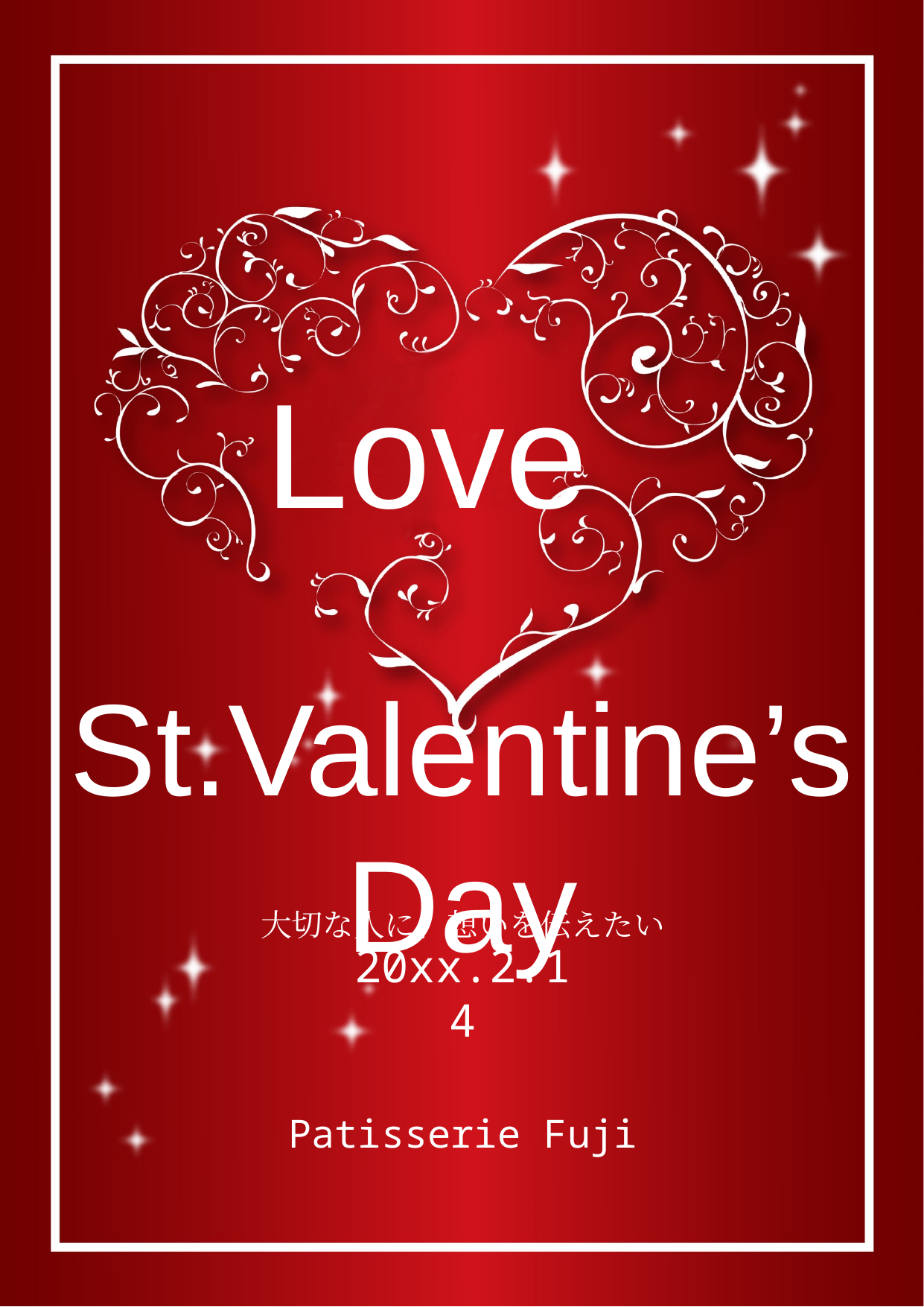

Love
St.Valentine’s Day
大切な人に、想いを伝えたい
20xx.2.14
Patisserie Fuji